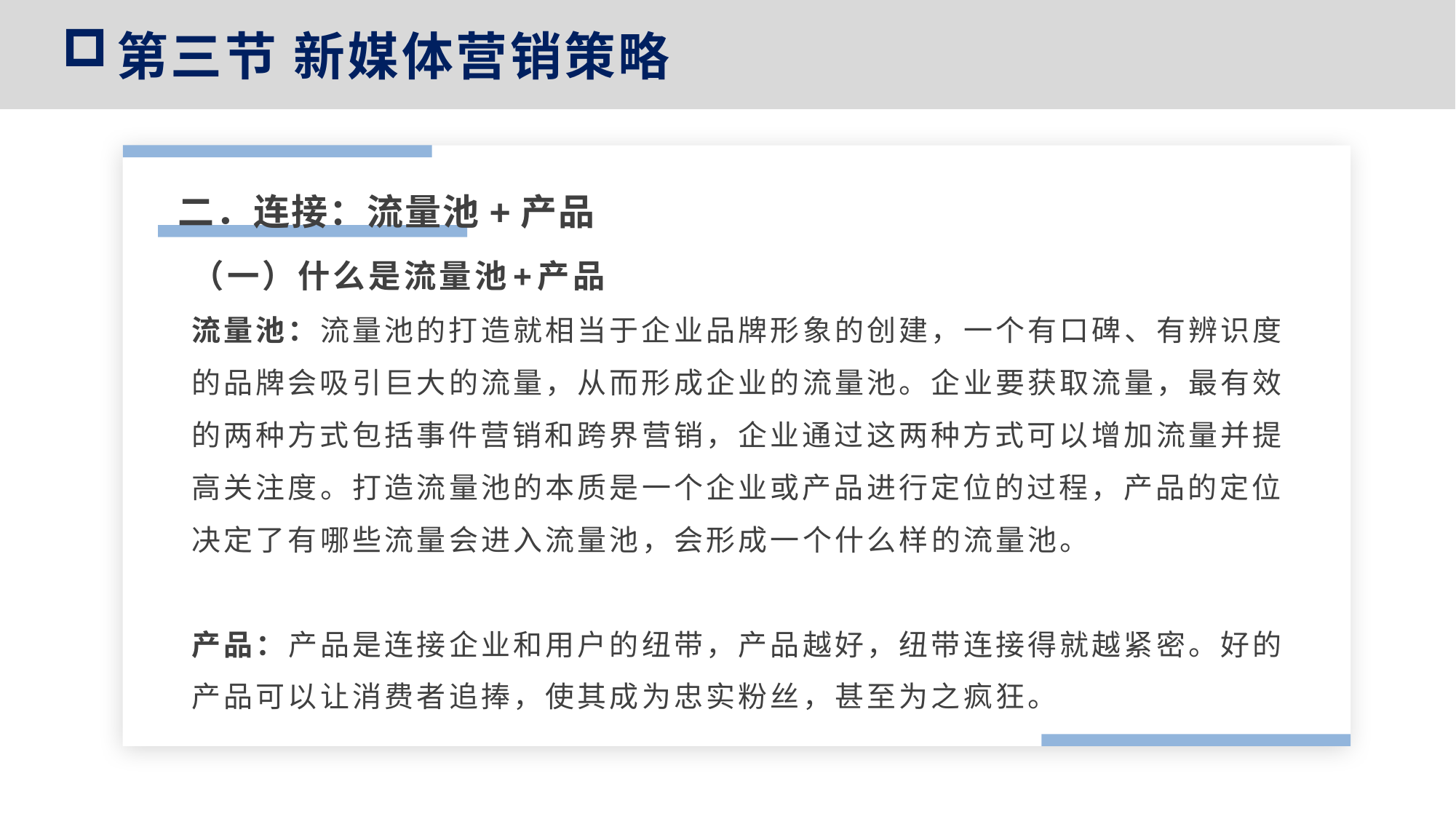

第三节 新媒体营销策略

二．连接：流量池+产品
（一）什么是流量池+产品
流量池：流量池的打造就相当于企业品牌形象的创建，一个有口碑、有辨识度的品牌会吸引巨大的流量，从而形成企业的流量池。企业要获取流量，最有效的两种方式包括事件营销和跨界营销，企业通过这两种方式可以增加流量并提高关注度。打造流量池的本质是一个企业或产品进行定位的过程，产品的定位决定了有哪些流量会进入流量池，会形成一个什么样的流量池。

产品：产品是连接企业和用户的纽带，产品越好，纽带连接得就越紧密。好的产品可以让消费者追捧，使其成为忠实粉丝，甚至为之疯狂。